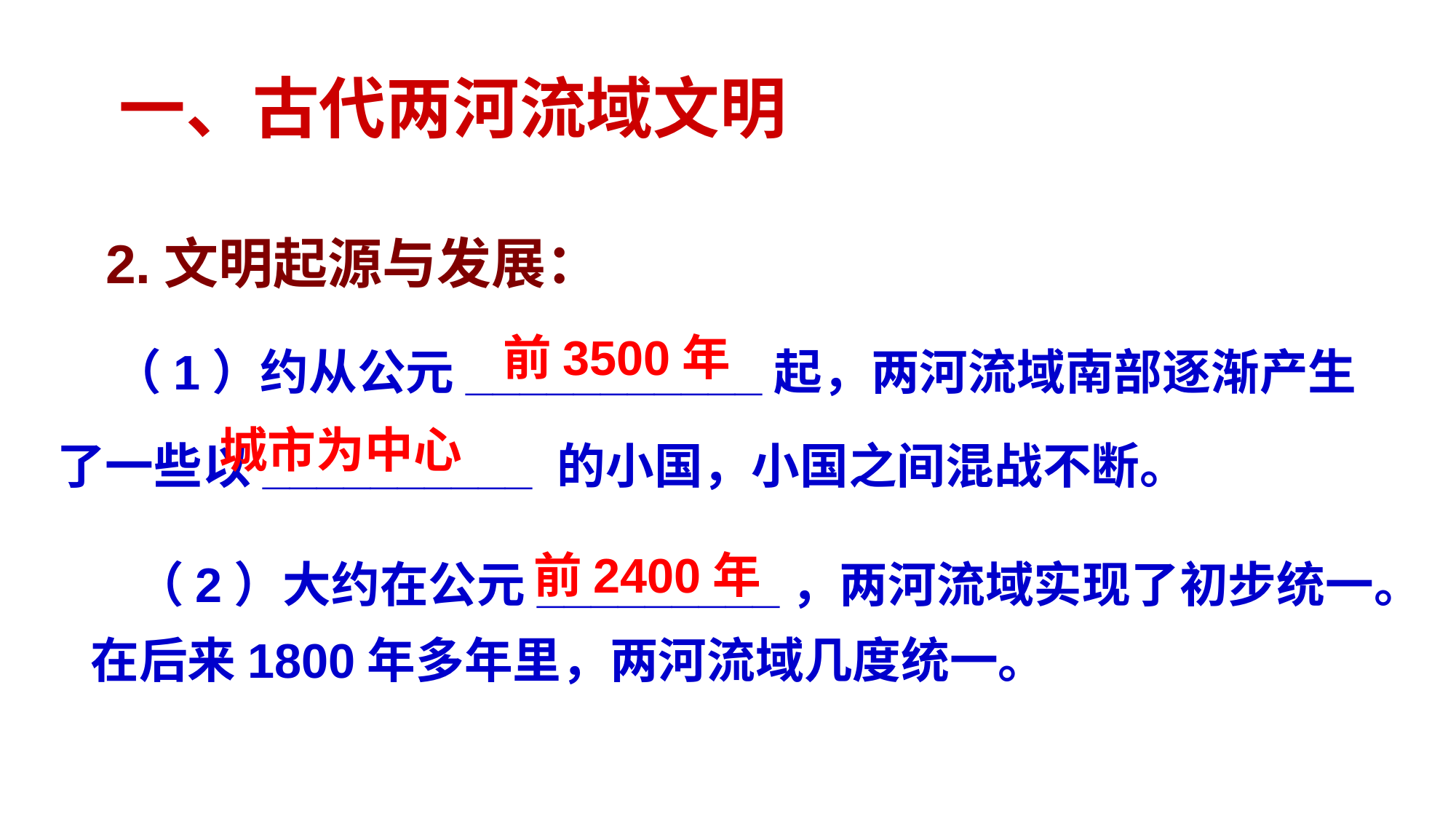

一、古代两河流域文明
2.文明起源与发展：
    （1）约从公元___________起，两河流域南部逐渐产生了一些以__________ 的小国，小国之间混战不断。
前3500年
城市为中心
   （2）大约在公元_________，两河流域实现了初步统一。在后来1800年多年里，两河流域几度统一。
前2400年